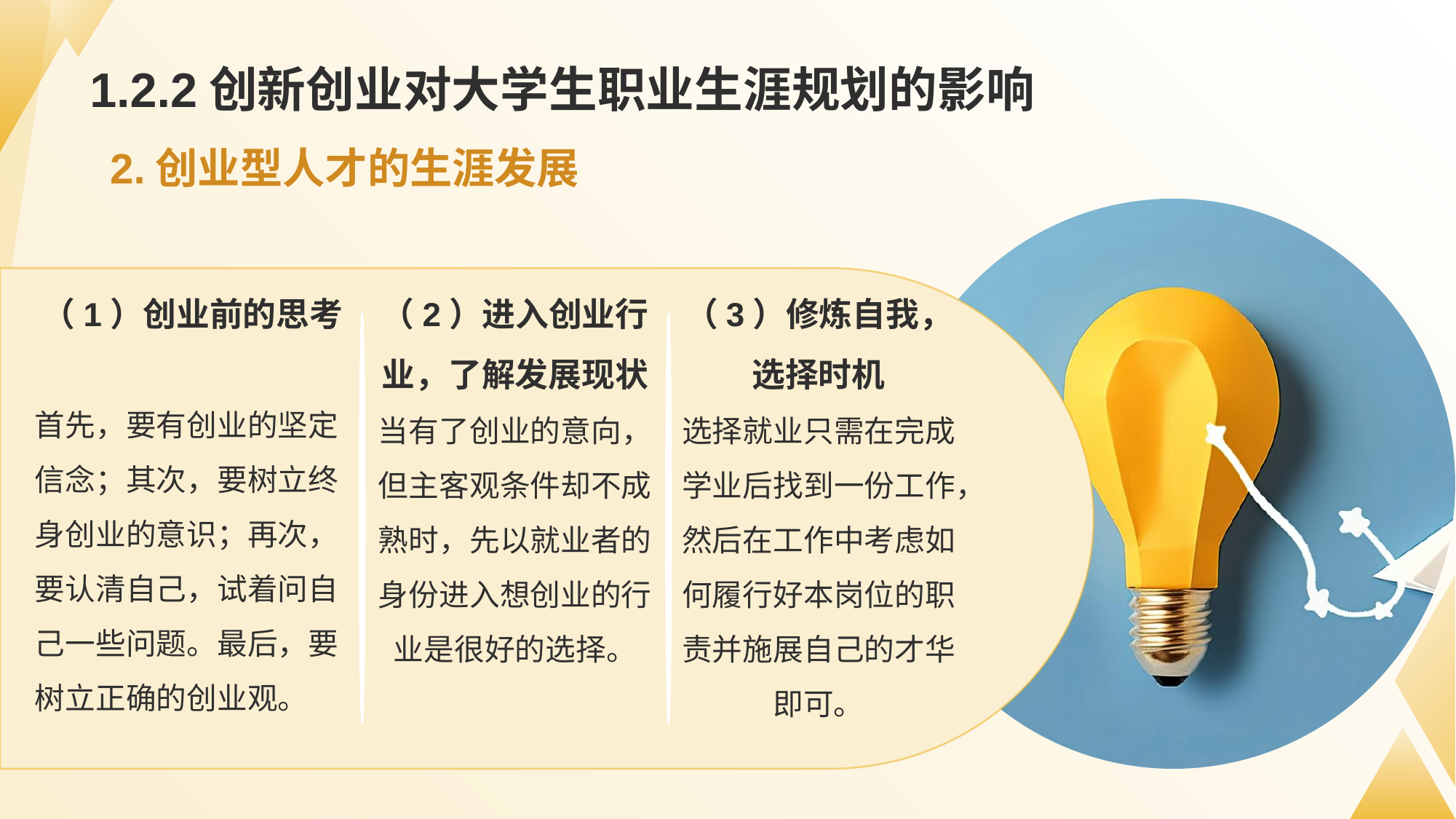

# 1.2.2创新创业对大学生职业生涯规划的影响
2.创业型人才的生涯发展

（2）进入创业行业，了解发展现状
当有了创业的意向，但主客观条件却不成熟时，先以就业者的身份进入想创业的行业是很好的选择。
（1）创业前的思考

首先，要有创业的坚定信念；其次，要树立终身创业的意识；再次，要认清自己，试着问自己一些问题。最后，要树立正确的创业观。
（3）修炼自我，选择时机
选择就业只需在完成学业后找到一份工作，然后在工作中考虑如何履行好本岗位的职责并施展自己的才华即可。